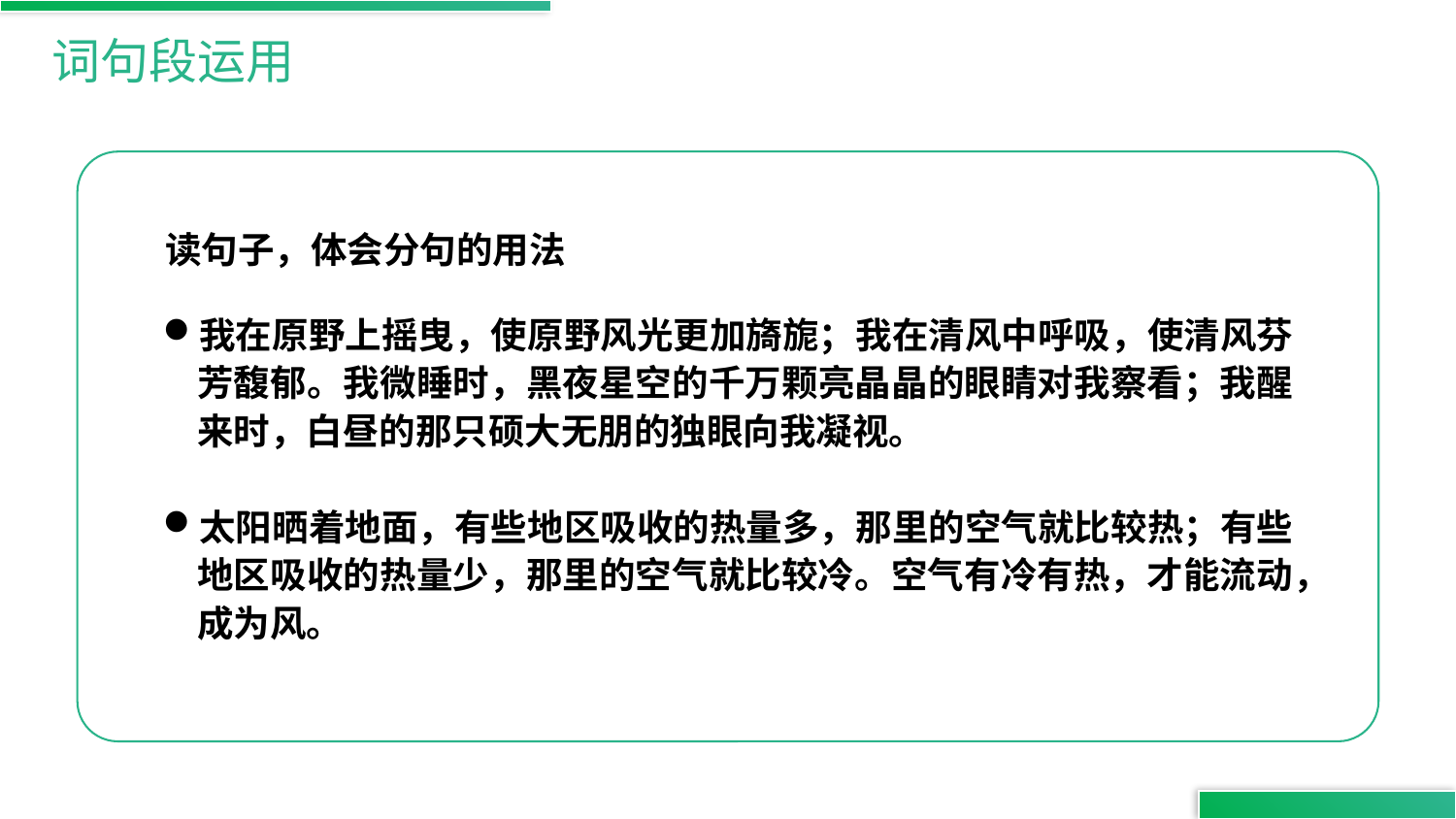

词句段运用
读句子，体会分句的用法

我在原野上摇曳，使原野风光更加旖旎；我在清风中呼吸，使清风芬芳馥郁。我微睡时，黑夜星空的千万颗亮晶晶的眼睛对我察看；我醒来时，白昼的那只硕大无朋的独眼向我凝视。

太阳晒着地面，有些地区吸收的热量多，那里的空气就比较热；有些地区吸收的热量少，那里的空气就比较冷。空气有冷有热，才能流动，成为风。